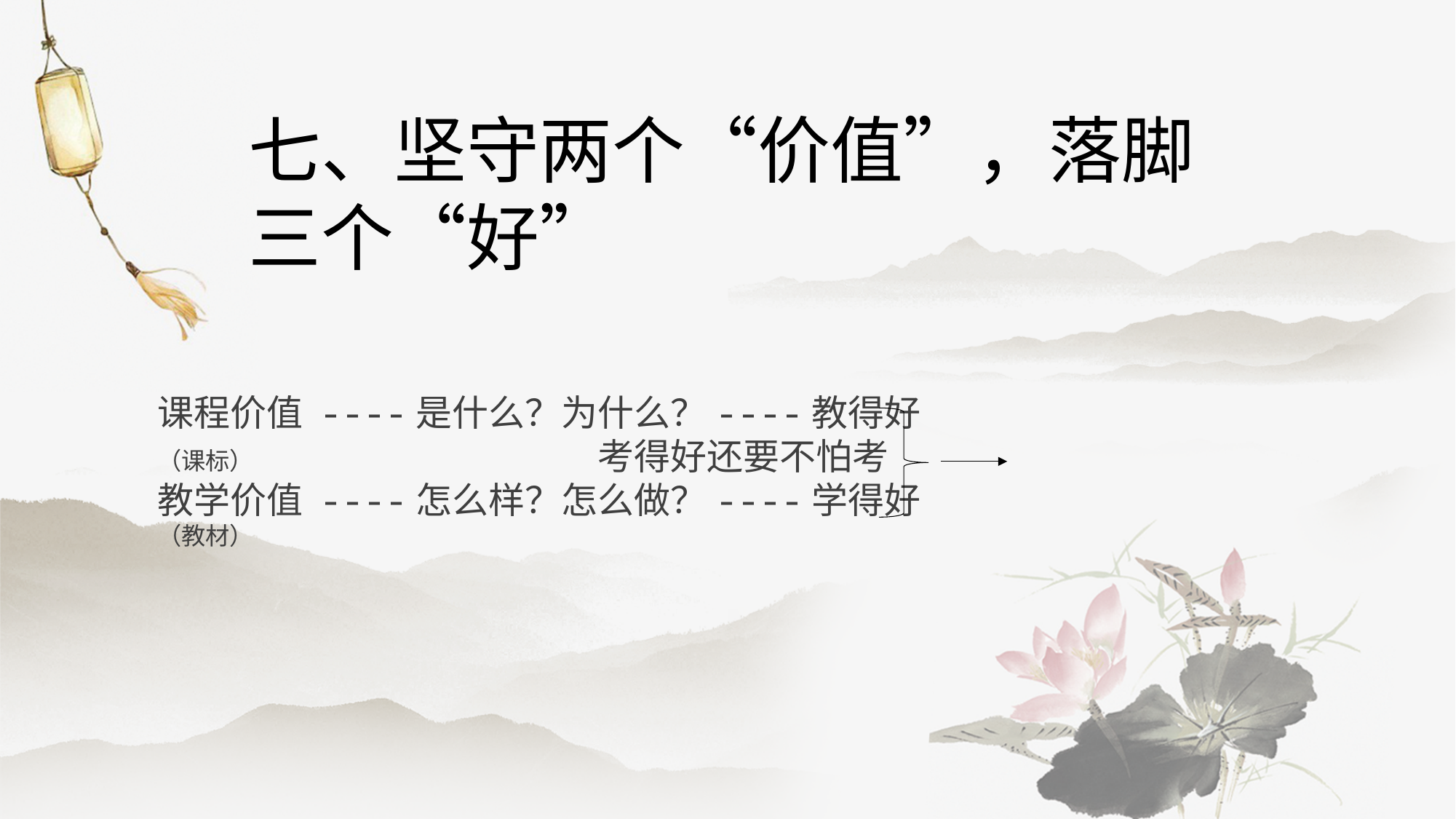

七、坚守两个“价值”，落脚三个“好”
课程价值 ----是什么？为什么？----教得好
（课标）                                          考得好还要不怕考
教学价值 ----怎么样？怎么做？----学得好
（教材）